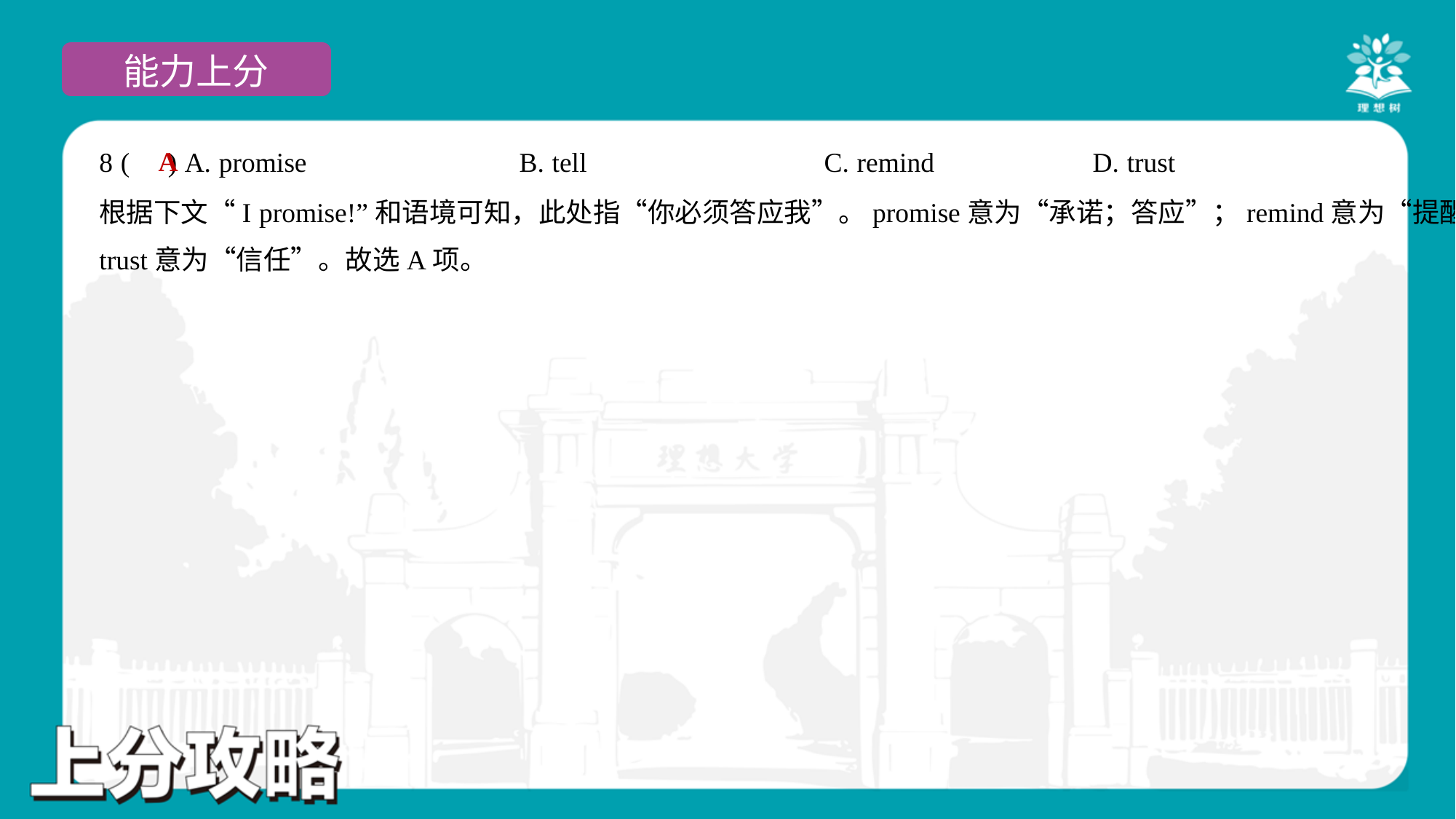

A
8 (     ) A. promise	B. tell	C. remind	D. trust
根据下文“I promise!”和语境可知，此处指“你必须答应我”。promise意为“承诺；答应”；remind意为“提醒”；
trust意为“信任”。故选A项。